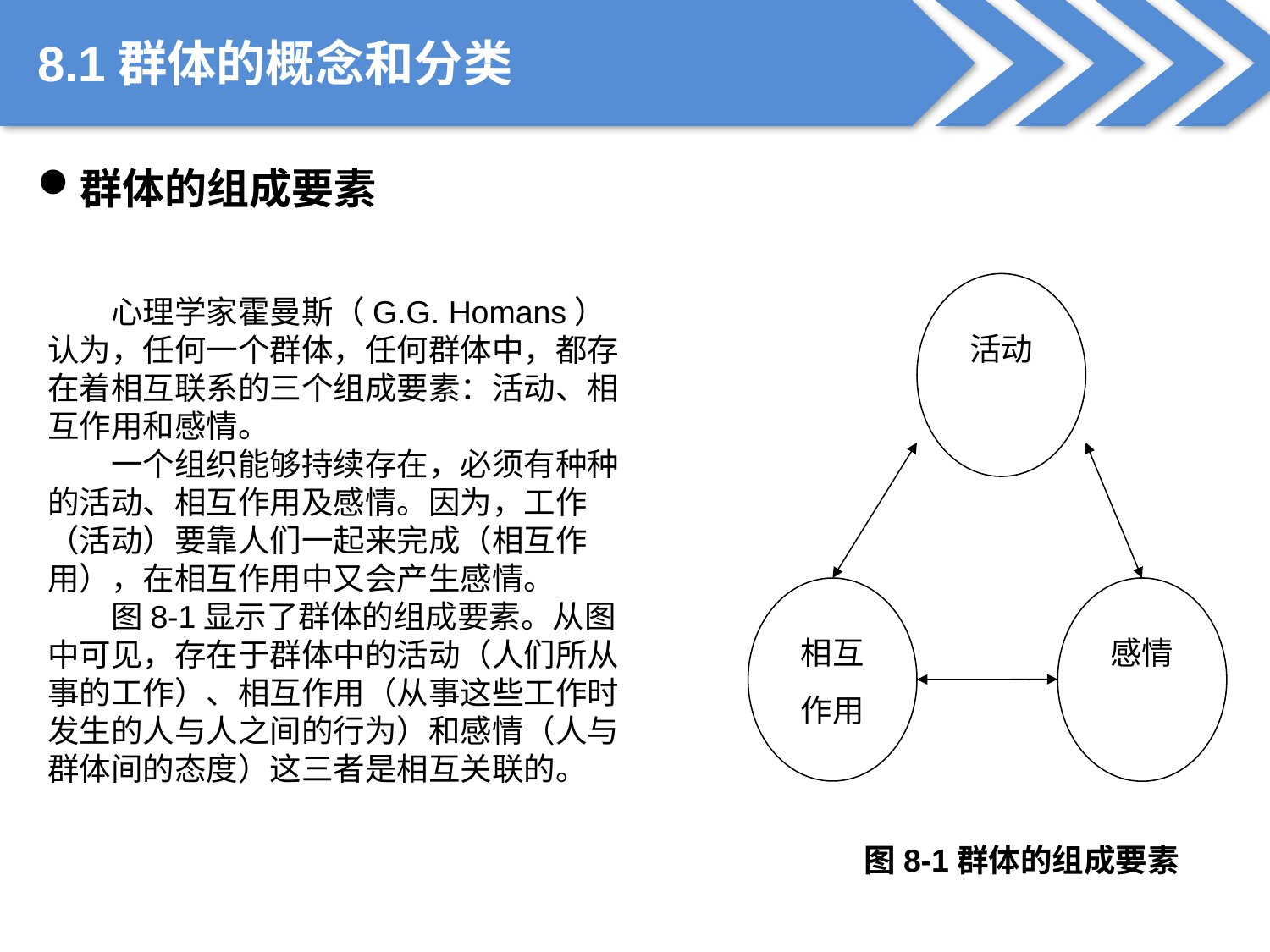

8.1群体的概念和分类
群体的组成要素

活动

相互
作用
感情

图8-1群体的组成要素
心理学家霍曼斯（G.G. Homans）认为，任何一个群体，任何群体中，都存在着相互联系的三个组成要素：活动、相互作用和感情。
一个组织能够持续存在，必须有种种的活动、相互作用及感情。因为，工作（活动）要靠人们一起来完成（相互作用），在相互作用中又会产生感情。
图8-1显示了群体的组成要素。从图中可见，存在于群体中的活动（人们所从事的工作）、相互作用（从事这些工作时发生的人与人之间的行为）和感情（人与群体间的态度）这三者是相互关联的。